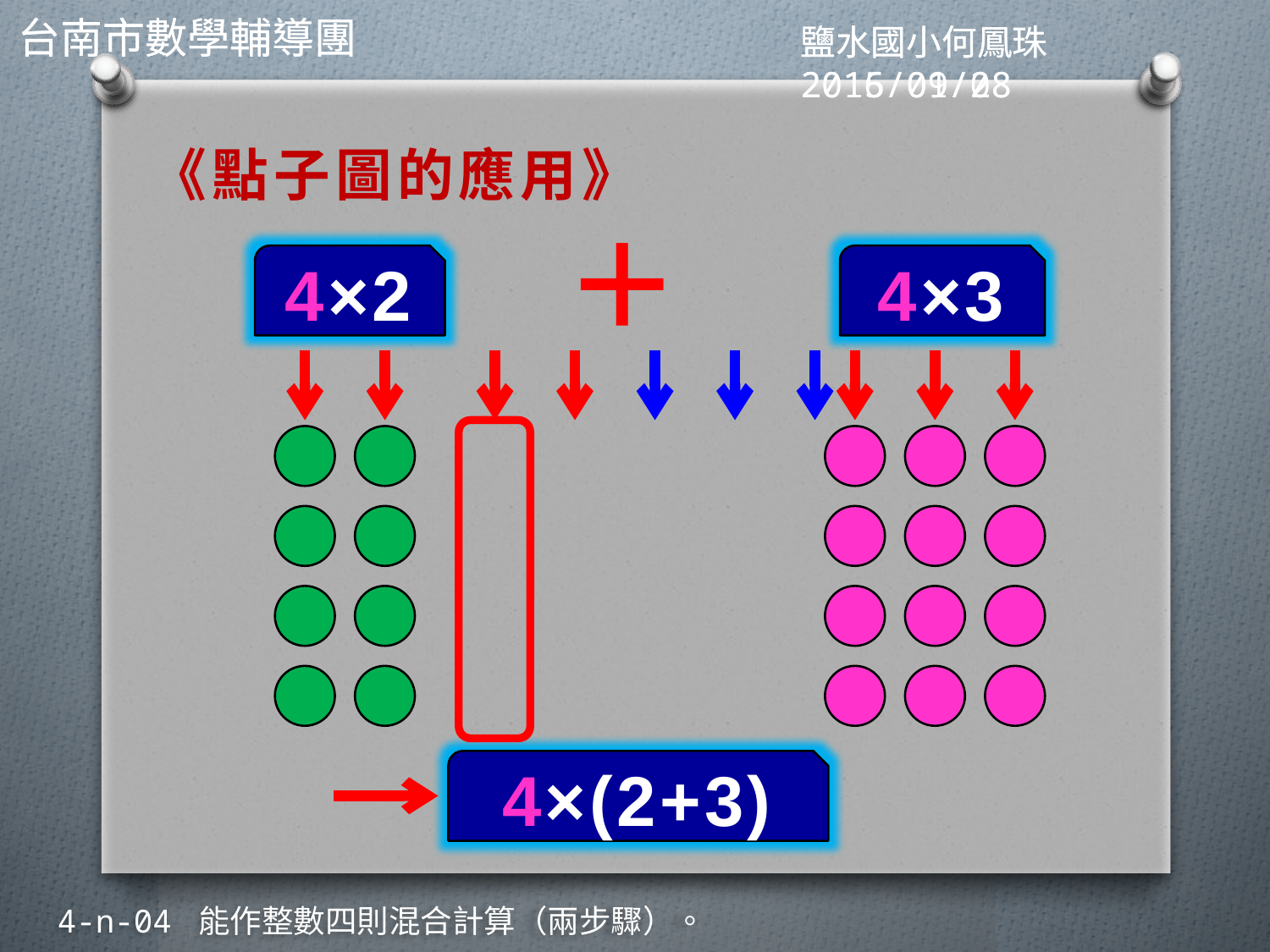

《點子圖的應用》
＋
4×2
4×3

4×(2+3)
4-n-04 能作整數四則混合計算（兩步驟）。